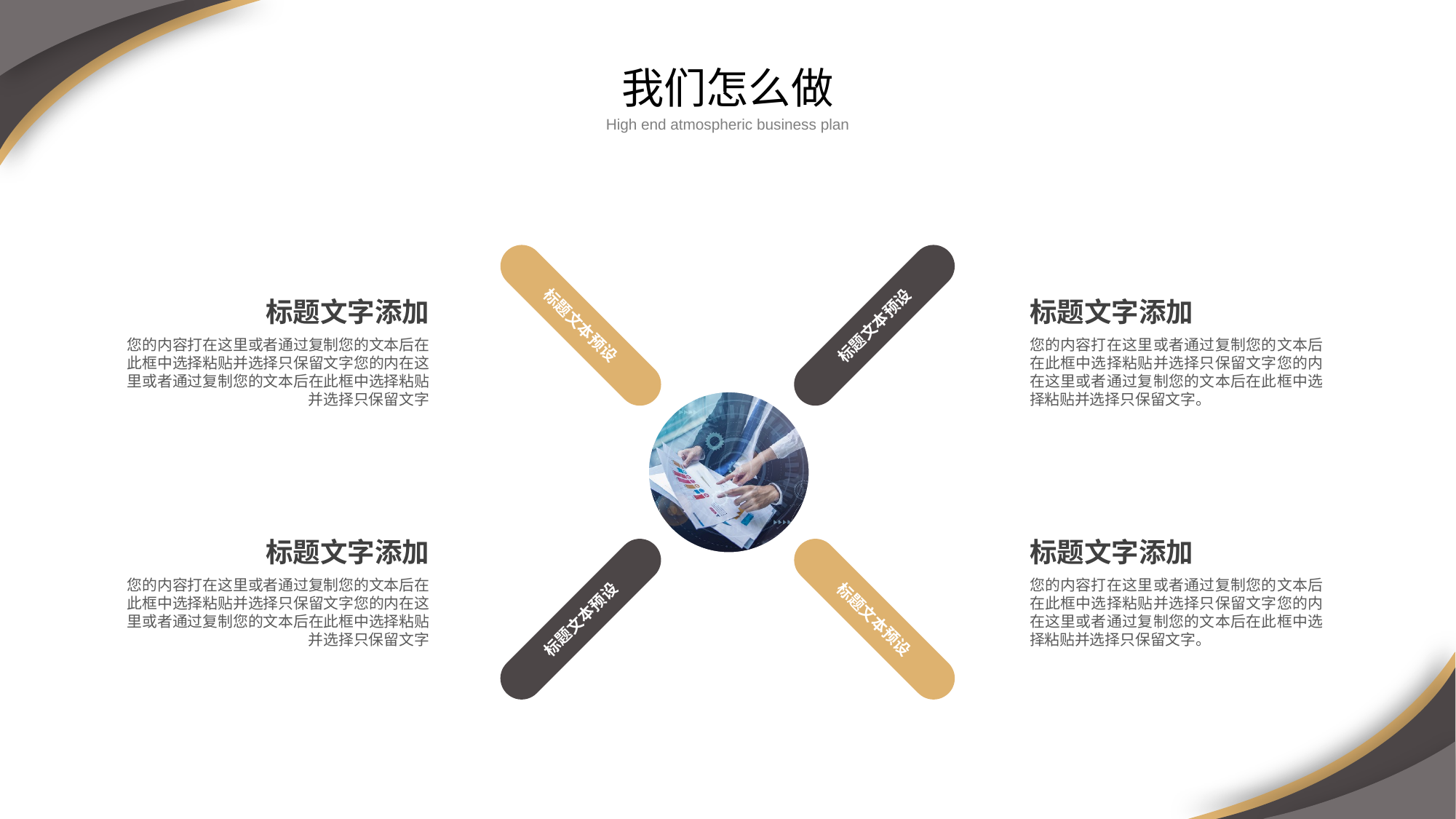

我们怎么做
High end atmospheric business plan
标题文本预设
标题文本预设

标题文本预设
标题文本预设
标题文字添加
您的内容打在这里或者通过复制您的文本后在此框中选择粘贴并选择只保留文字您的内在这里或者通过复制您的文本后在此框中选择粘贴并选择只保留文字
标题文字添加
您的内容打在这里或者通过复制您的文本后在此框中选择粘贴并选择只保留文字您的内在这里或者通过复制您的文本后在此框中选择粘贴并选择只保留文字。
标题文字添加
您的内容打在这里或者通过复制您的文本后在此框中选择粘贴并选择只保留文字您的内在这里或者通过复制您的文本后在此框中选择粘贴并选择只保留文字
标题文字添加
您的内容打在这里或者通过复制您的文本后在此框中选择粘贴并选择只保留文字您的内在这里或者通过复制您的文本后在此框中选择粘贴并选择只保留文字。